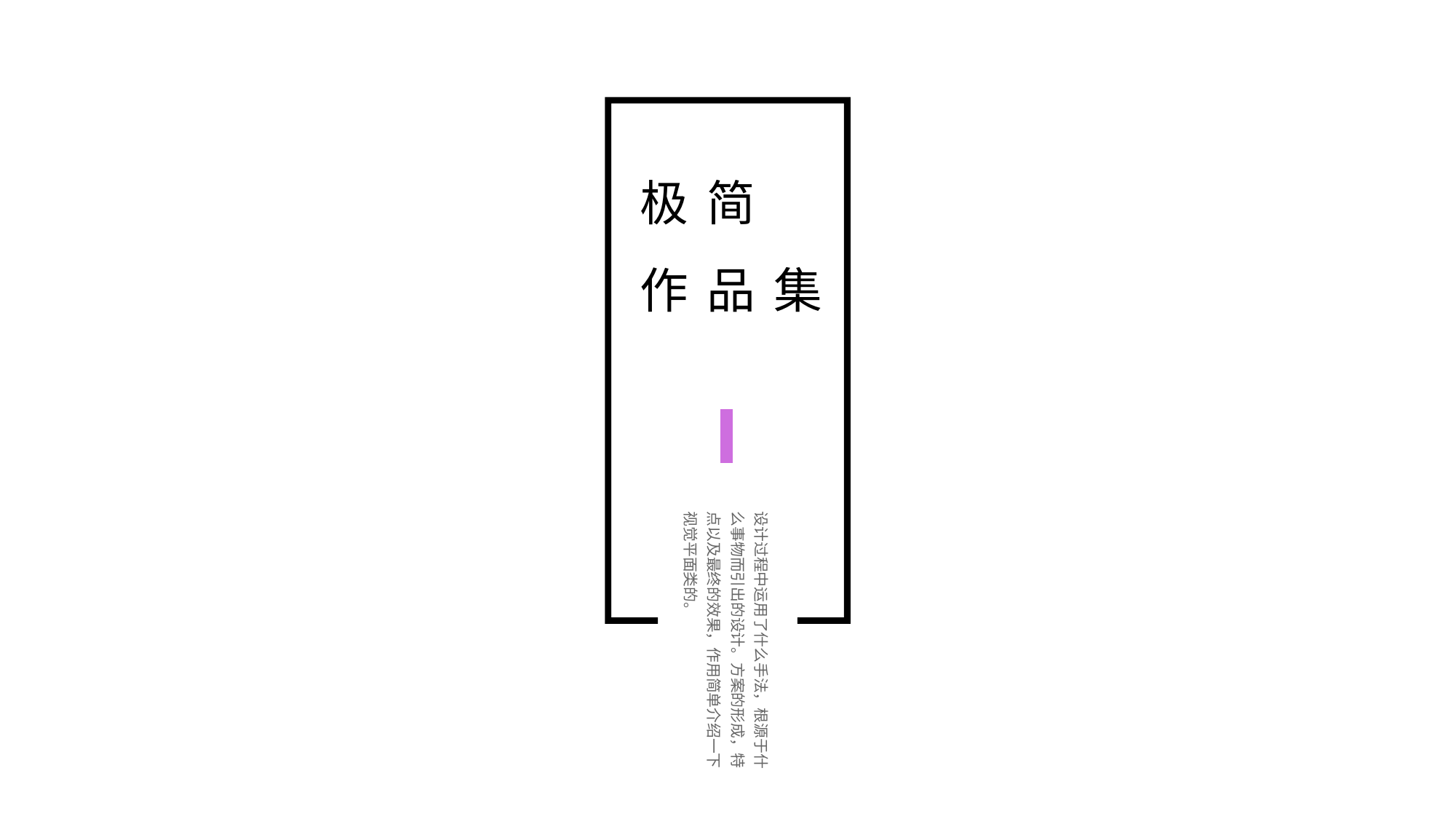

极简
作品集
设计过程中运用了什么手法，根源于什么事物而引出的设计。方案的形成，特点以及最终的效果，作用简单介绍一下视觉平面类的。